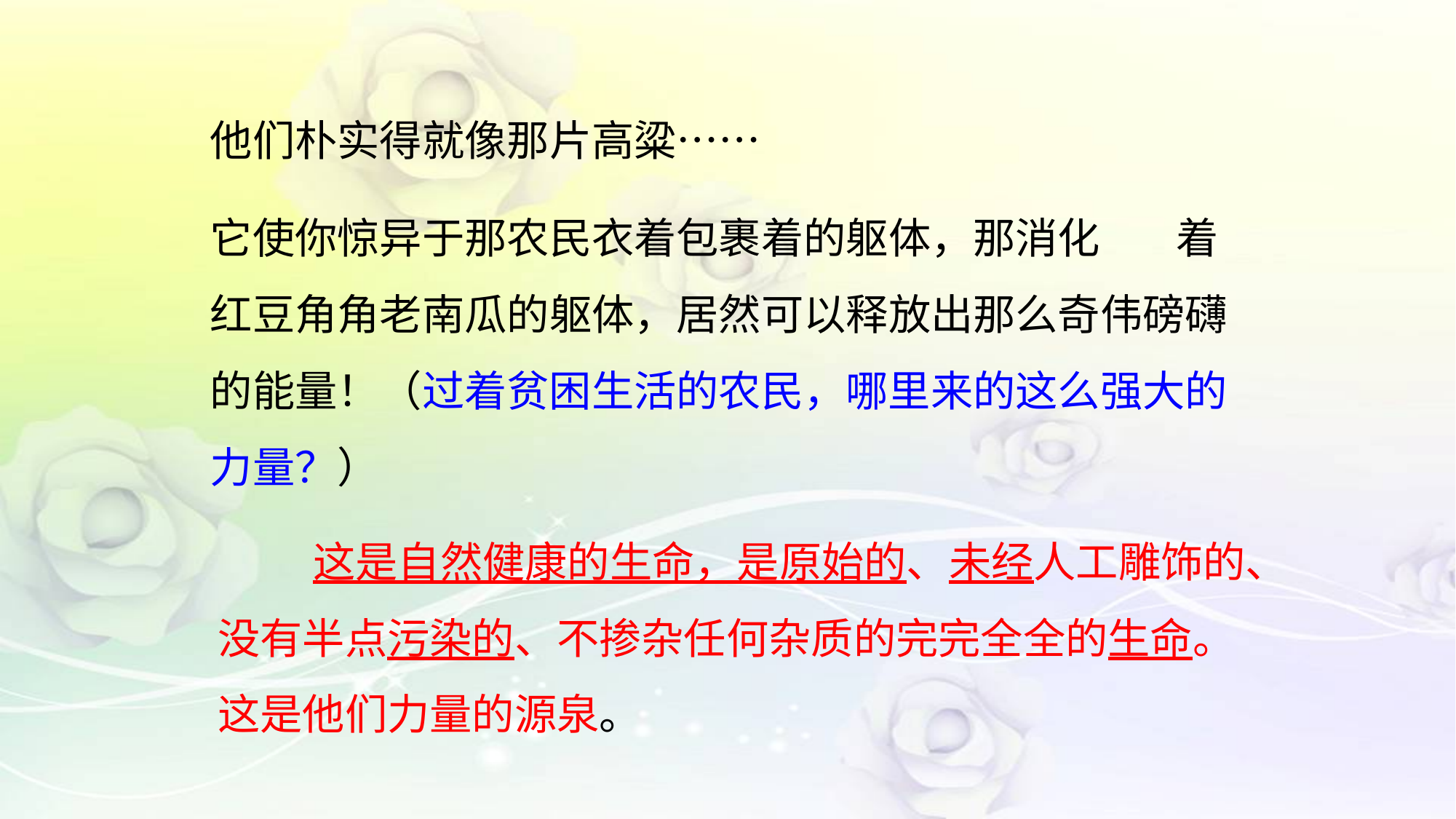

他们朴实得就像那片高粱……
它使你惊异于那农民衣着包裹着的躯体，那消化        着红豆角角老南瓜的躯体，居然可以释放出那么奇伟磅礴的能量！（过着贫困生活的农民，哪里来的这么强大的力量？）
         这是自然健康的生命，是原始的、未经人工雕饰的、没有半点污染的、不掺杂任何杂质的完完全全的生命。这是他们力量的源泉。